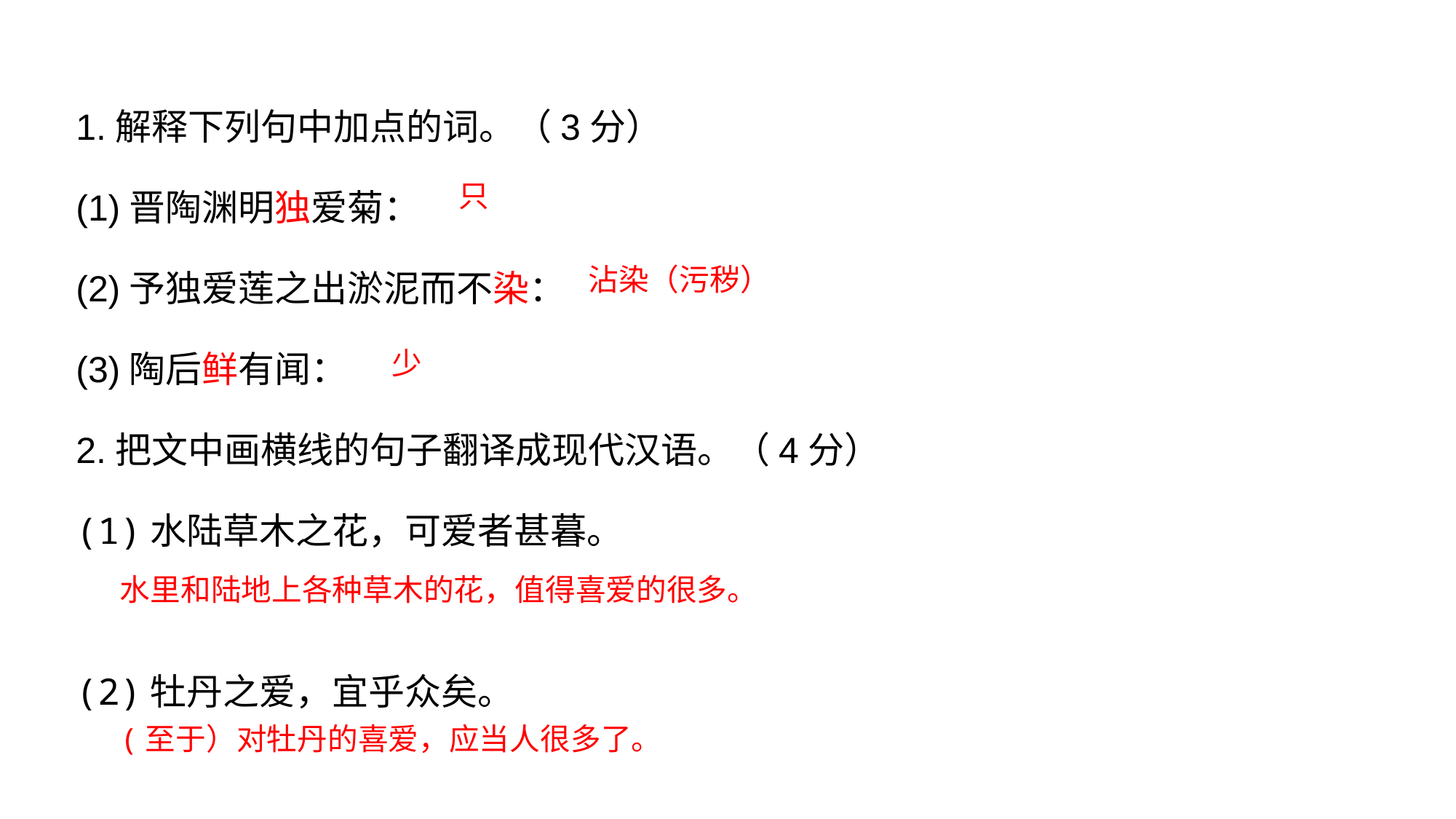

1.解释下列句中加点的词。（3分）
(1)晋陶渊明独爱菊：
(2)予独爱莲之出淤泥而不染：
(3)陶后鲜有闻：
2.把文中画横线的句子翻译成现代汉语。（4分）
(1)水陆草木之花，可爱者甚暮。

(2)牡丹之爱，宜乎众矣。
只
沾染（污秽）
少
水里和陆地上各种草木的花，值得喜爱的很多。
(至于）对牡丹的喜爱，应当人很多了。